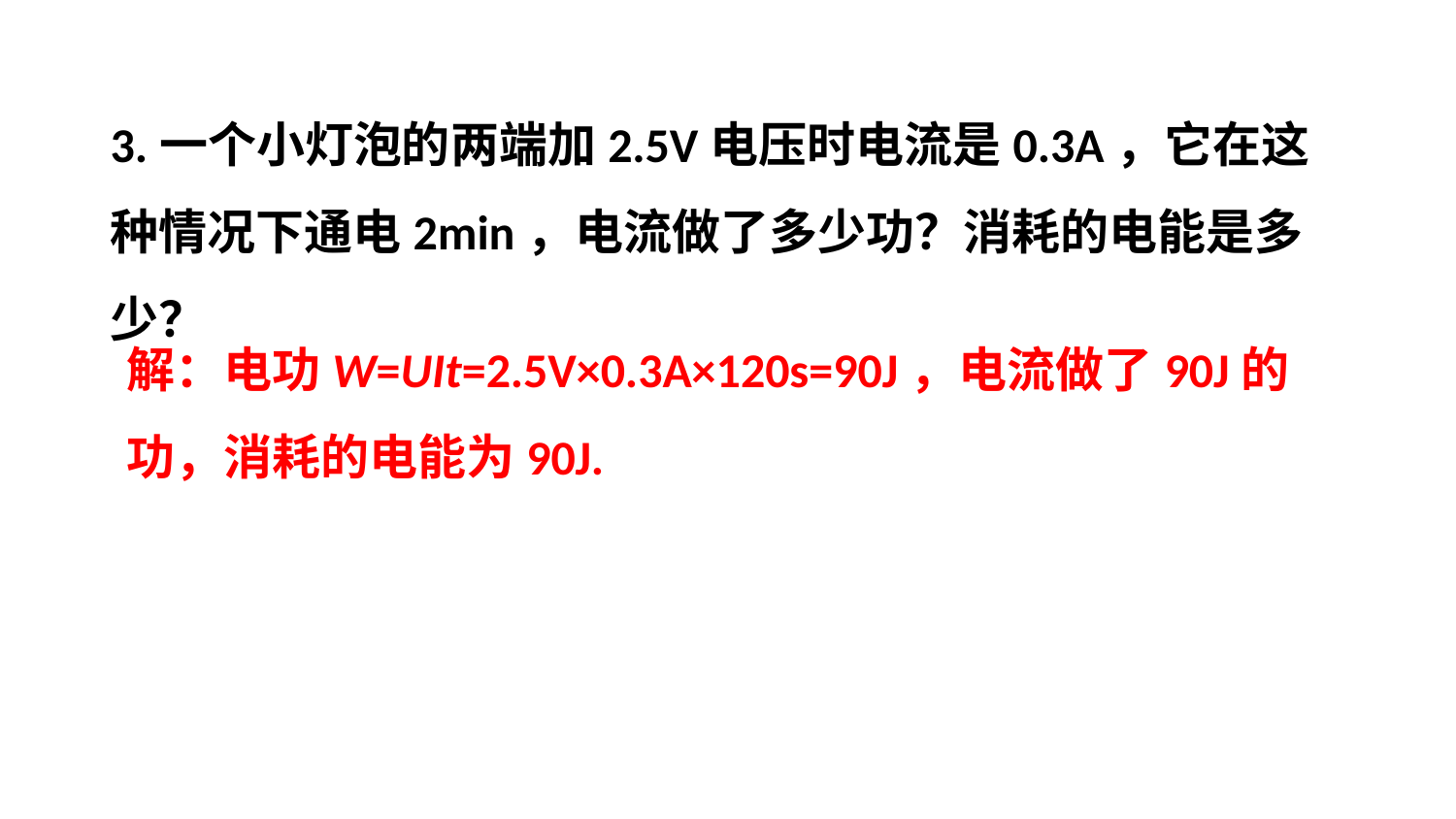

3.一个小灯泡的两端加2.5V电压时电流是0.3A，它在这种情况下通电2min，电流做了多少功？消耗的电能是多少？
解：电功W=UIt=2.5V×0.3A×120s=90J，电流做了90J的功，消耗的电能为90J.